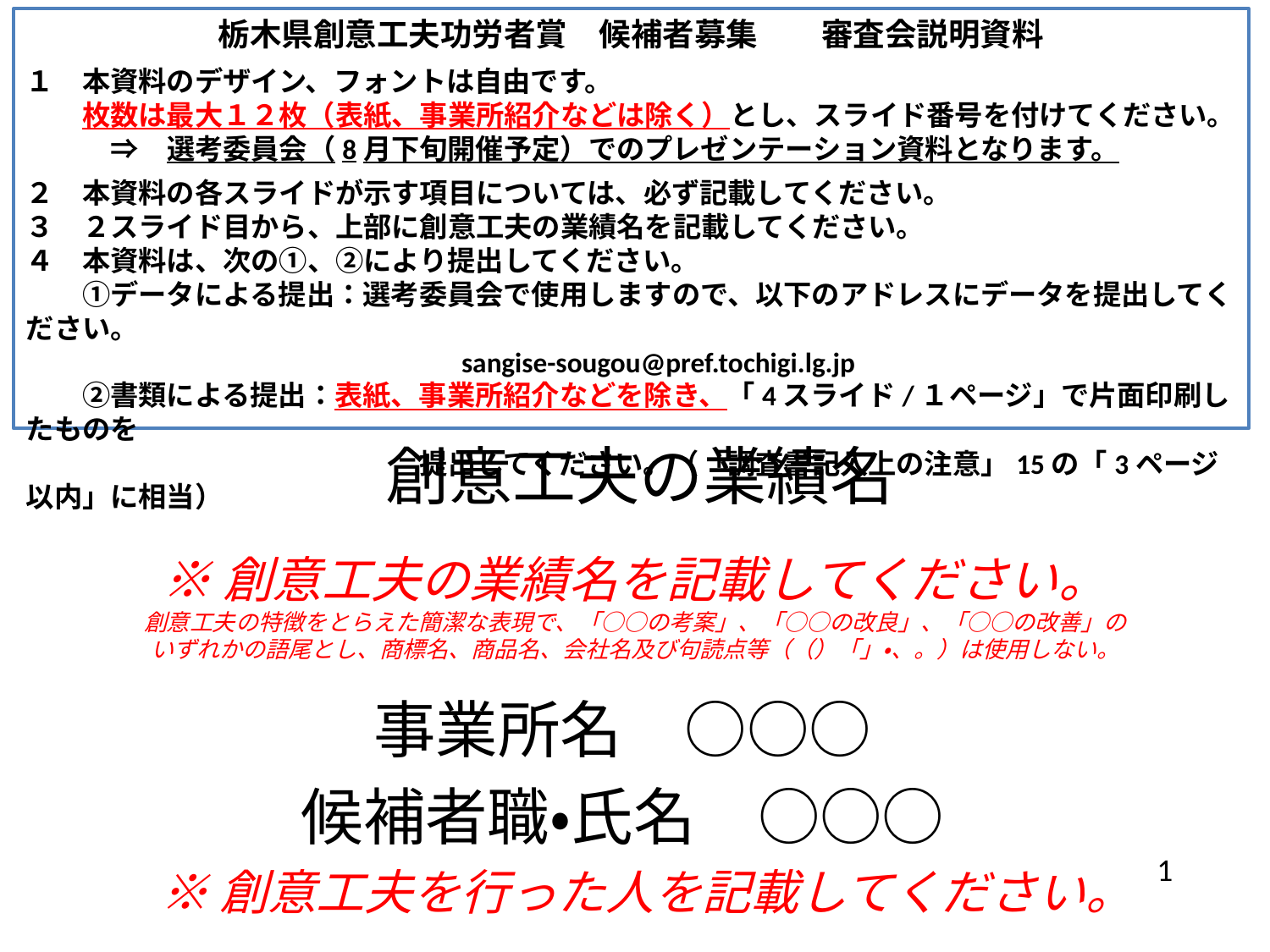

栃木県創意工夫功労者賞　候補者募集　　審査会説明資料

１　本資料のデザイン、フォントは自由です。
　　枚数は最大１２枚（表紙、事業所紹介などは除く）とし、スライド番号を付けてください。
　　　⇒　選考委員会（8月下旬開催予定）でのプレゼンテーション資料となります。

２　本資料の各スライドが示す項目については、必ず記載してください。
３　２スライド目から、上部に創意工夫の業績名を記載してください。
４　本資料は、次の①、②により提出してください。
　　①データによる提出：選考委員会で使用しますので、以下のアドレスにデータを提出してください。
　　　　　　　　　　　　　　　 sangise-sougou@pref.tochigi.lg.jp
　　②書類による提出：表紙、事業所紹介などを除き、「4スライド/１ページ」で片面印刷したものを
　　　　　　　　　　　　　　提出してください。（「調査書記入上の注意」15の「3ページ以内」に相当）
創意工夫の業績名
# ※創意工夫の業績名を記載してください。 創意工夫の特徴をとらえた簡潔な表現で、「○○の考案」、「○○の改良」、「○○の改善」の いずれかの語尾とし、商標名、商品名、会社名及び句読点等（（）「」・、。）は使用しない。
事業所名　○○○
候補者職・氏名　○○○
※創意工夫を行った人を記載してください。
1